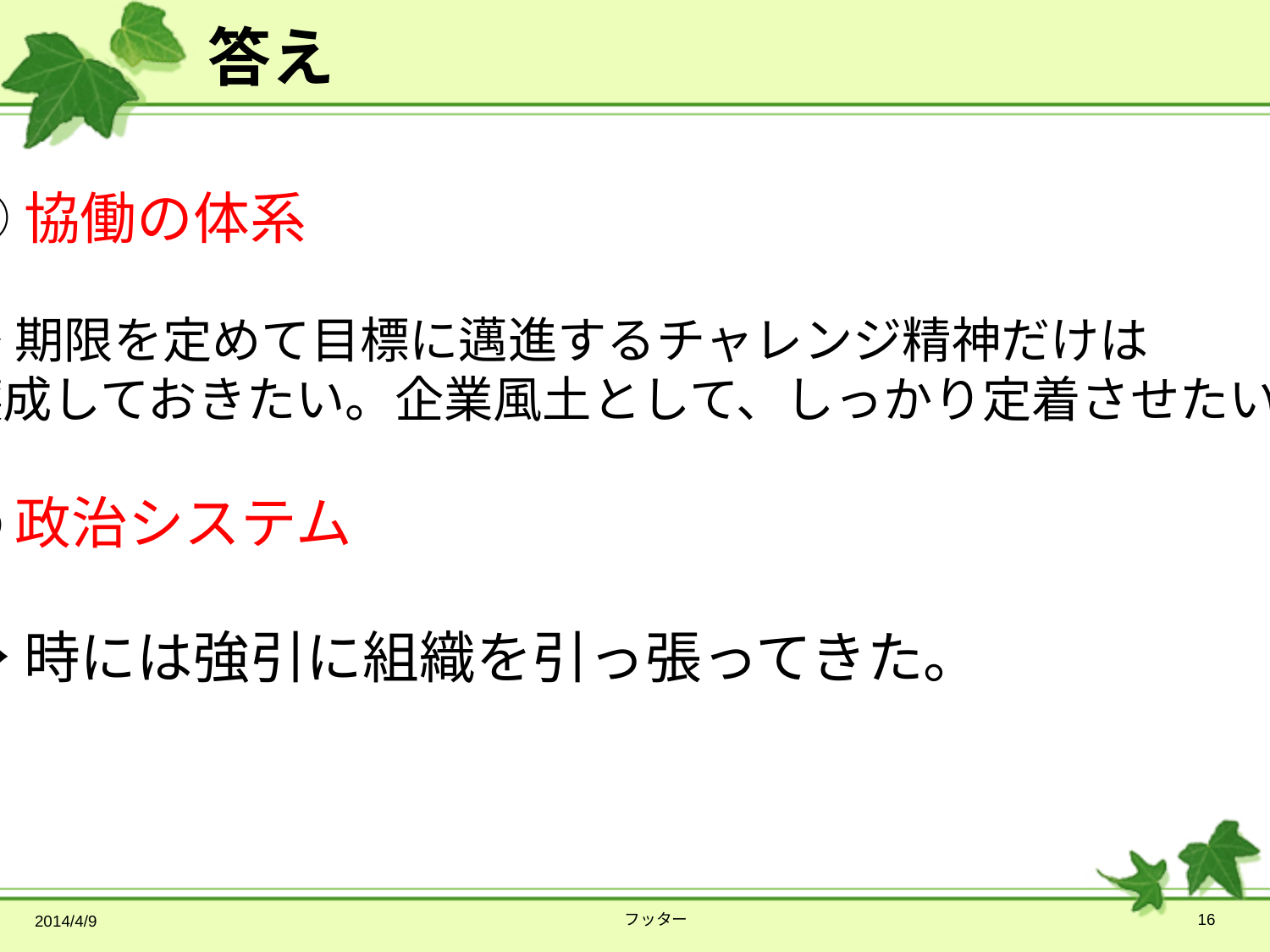

# 答え
①協働の体系

→期限を定めて目標に邁進するチャレンジ精神だけは
醸成しておきたい。企業風土として、しっかり定着させたい。

②政治システム

→時には強引に組織を引っ張ってきた。
2014/4/9
フッター
16